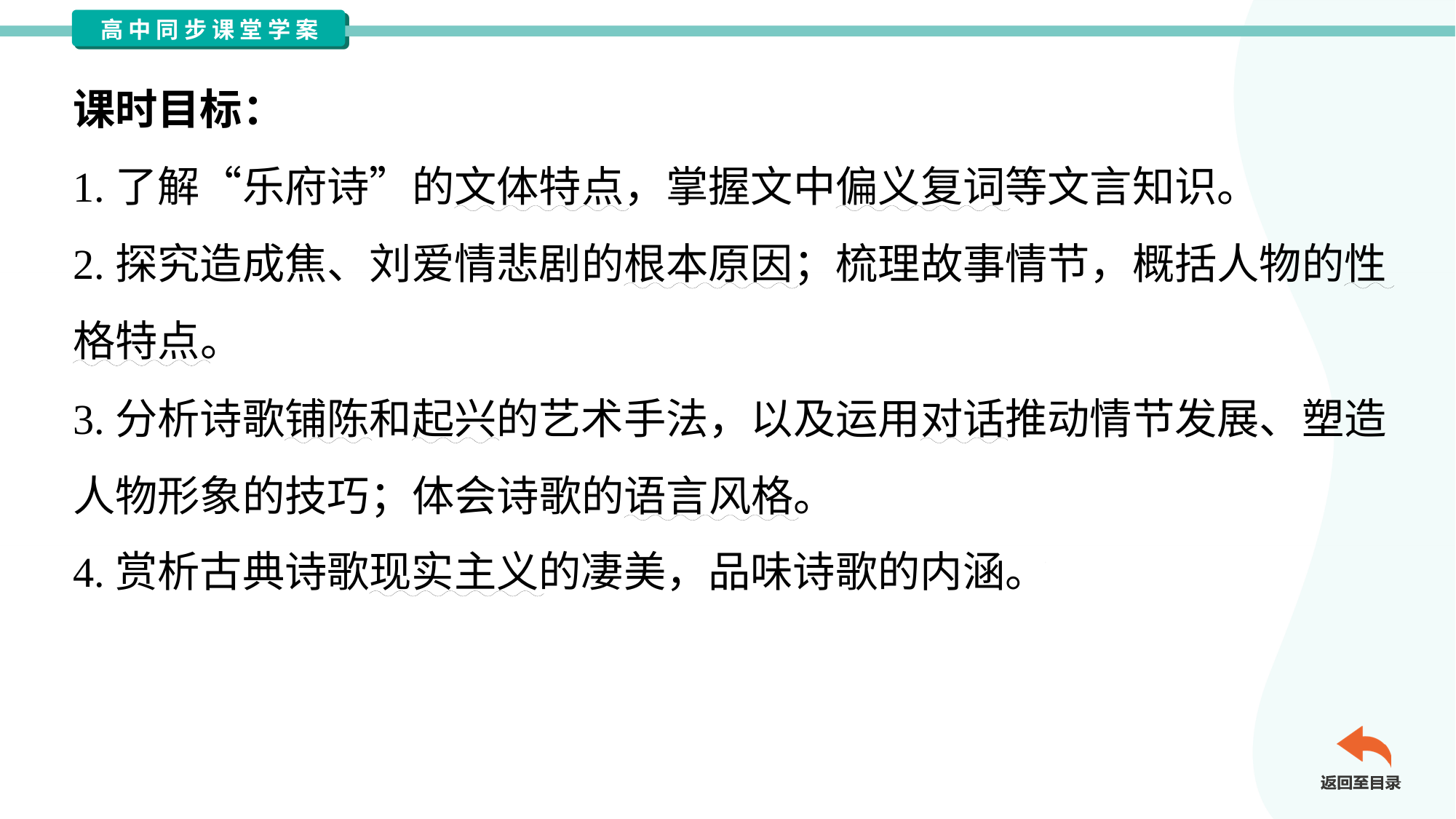

课时目标：
1.了解“乐府诗”的文体特点，掌握文中偏义复词等文言知识。
2.探究造成焦、刘爱情悲剧的根本原因；梳理故事情节，概括人物的性
格特点。
3.分析诗歌铺陈和起兴的艺术手法，以及运用对话推动情节发展、塑造
人物形象的技巧；体会诗歌的语言风格。
4.赏析古典诗歌现实主义的凄美，品味诗歌的内涵。